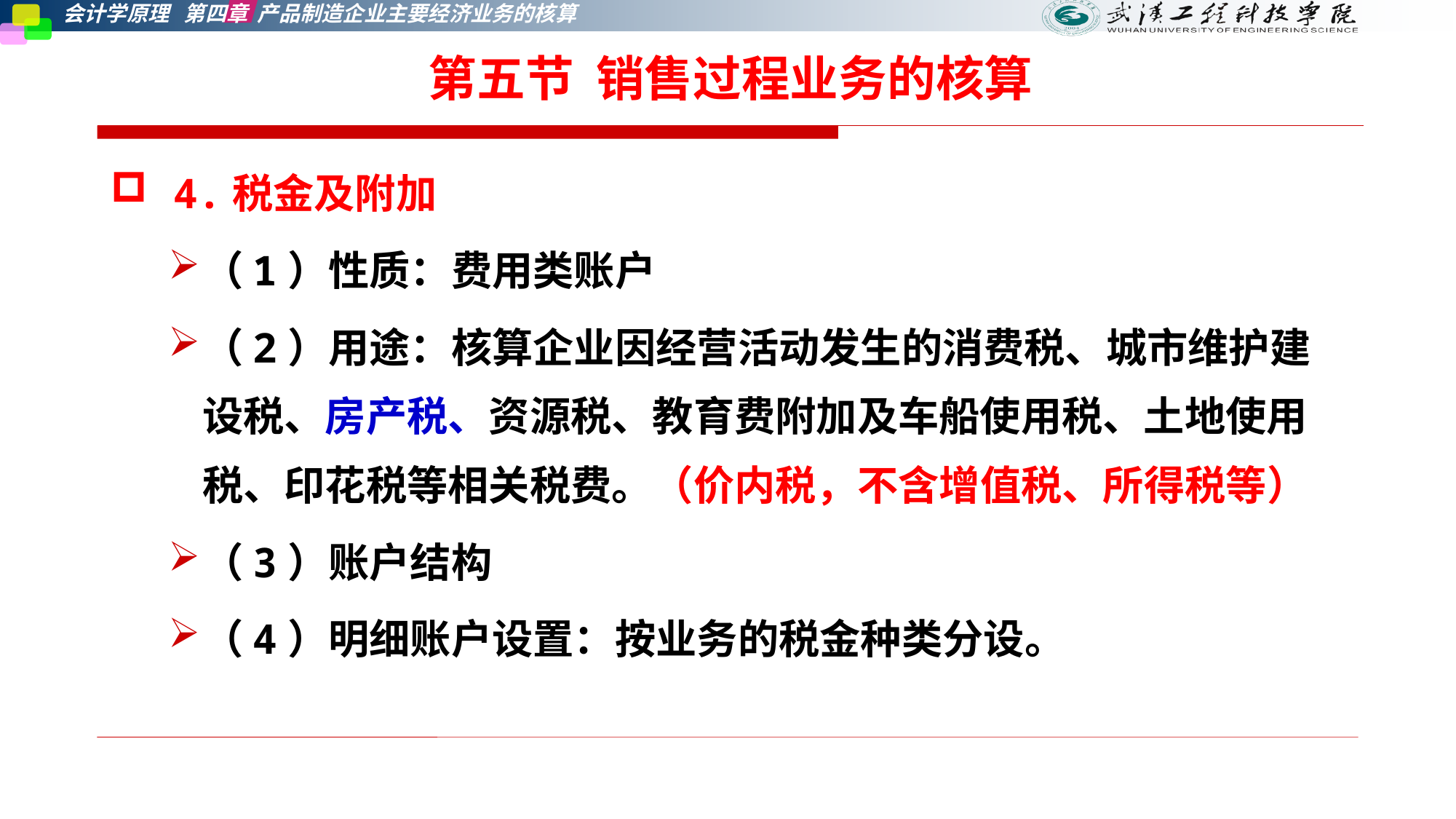

第五节  销售过程业务的核算
 4.税金及附加
（1）性质：费用类账户
（2）用途：核算企业因经营活动发生的消费税、城市维护建设税、房产税、资源税、教育费附加及车船使用税、土地使用税、印花税等相关税费。（价内税，不含增值税、所得税等）
（3）账户结构
（4）明细账户设置：按业务的税金种类分设。